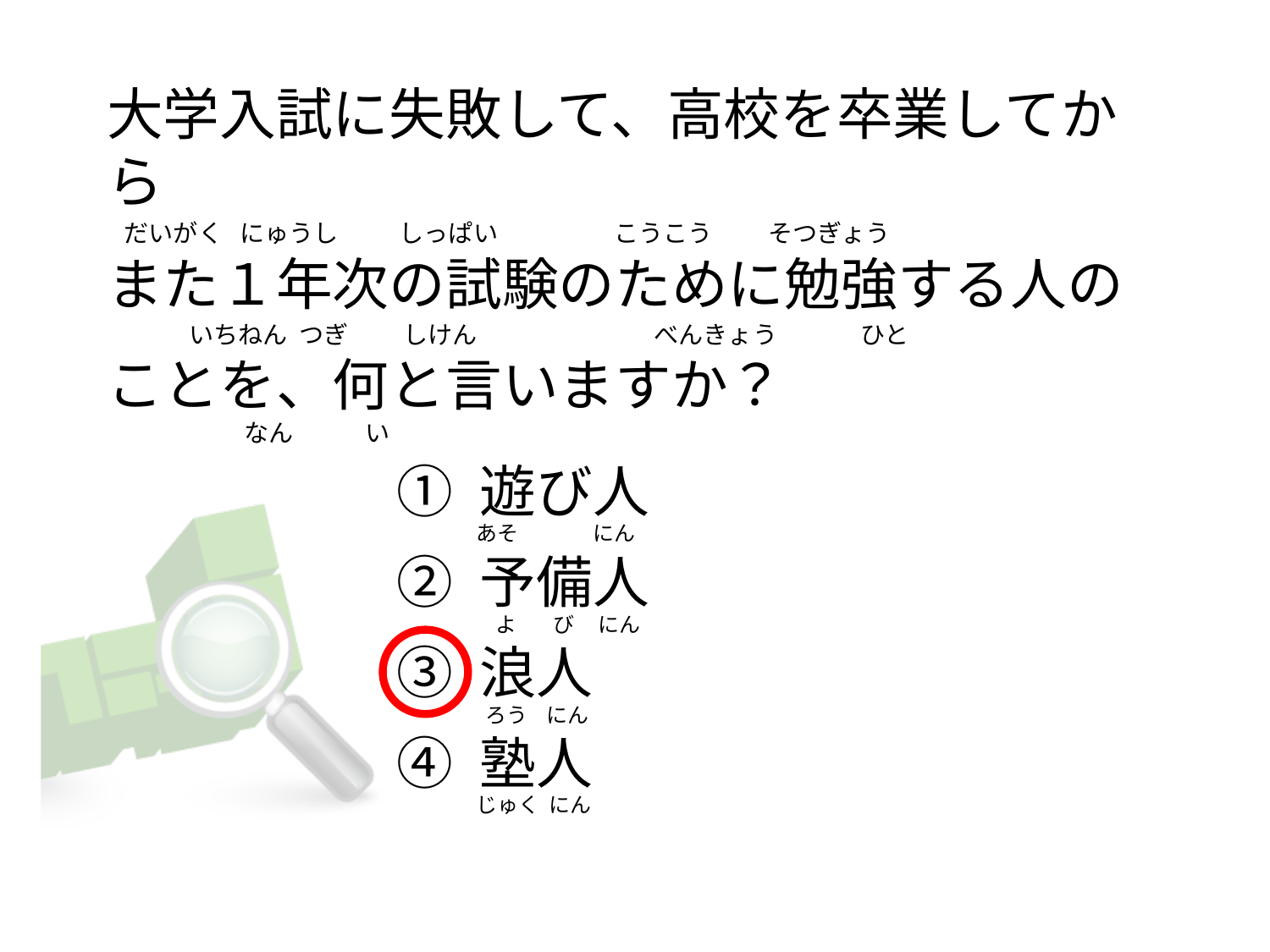

# 大学入試に失敗して、高校を卒業してから    だいがく   にゅうし           しっぱい                     こうこう          そつぎょう また１年次の試験のために勉強する人の               いちねん  つぎ          しけん                                べんきょう               ひと ことを、何と言いますか？                         なん 　   　い
① 遊び人
② 予備人
③ 浪人
④ 塾人

あそ                にん
   よ        び     にん

 ろう    にん
じゅく  にん